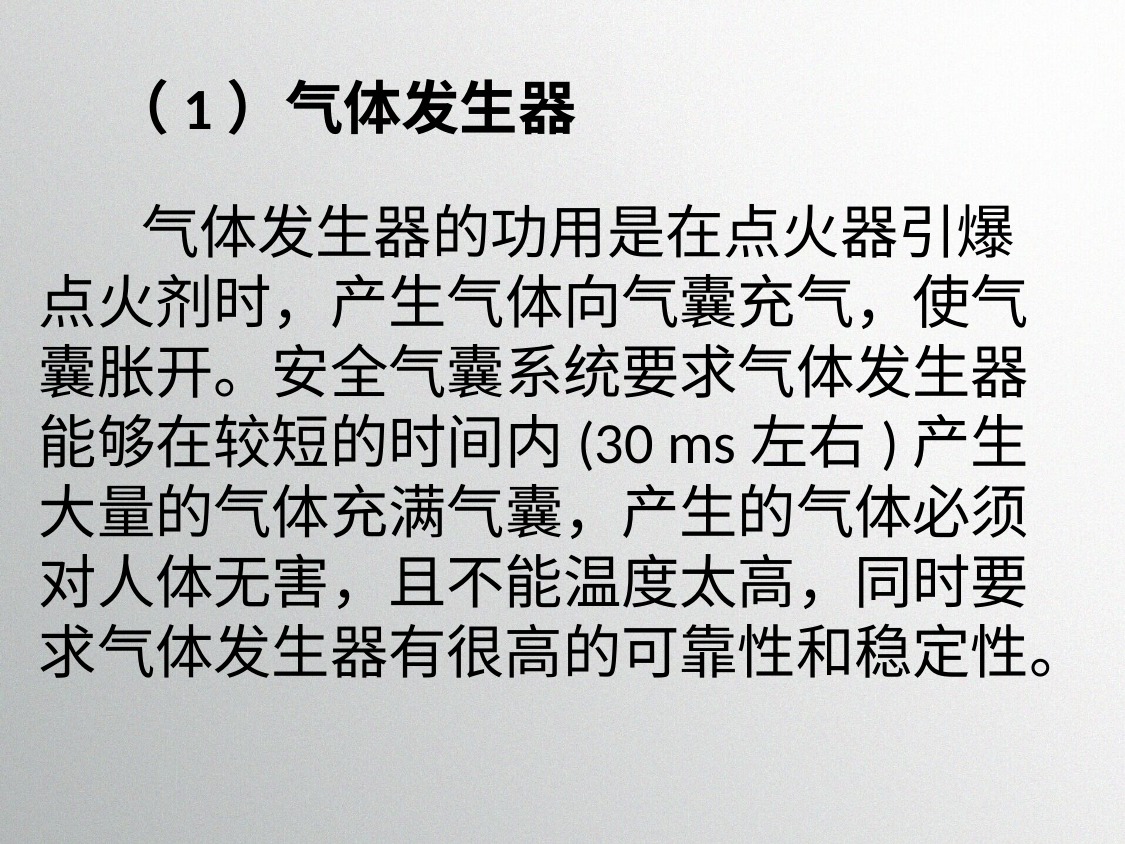

# （1）气体发生器
        气体发生器的功用是在点火器引爆点火剂时，产生气体向气囊充气，使气囊胀开。安全气囊系统要求气体发生器能够在较短的时间内(30 ms左右)产生大量的气体充满气囊，产生的气体必须对人体无害，且不能温度太高，同时要求气体发生器有很高的可靠性和稳定性。